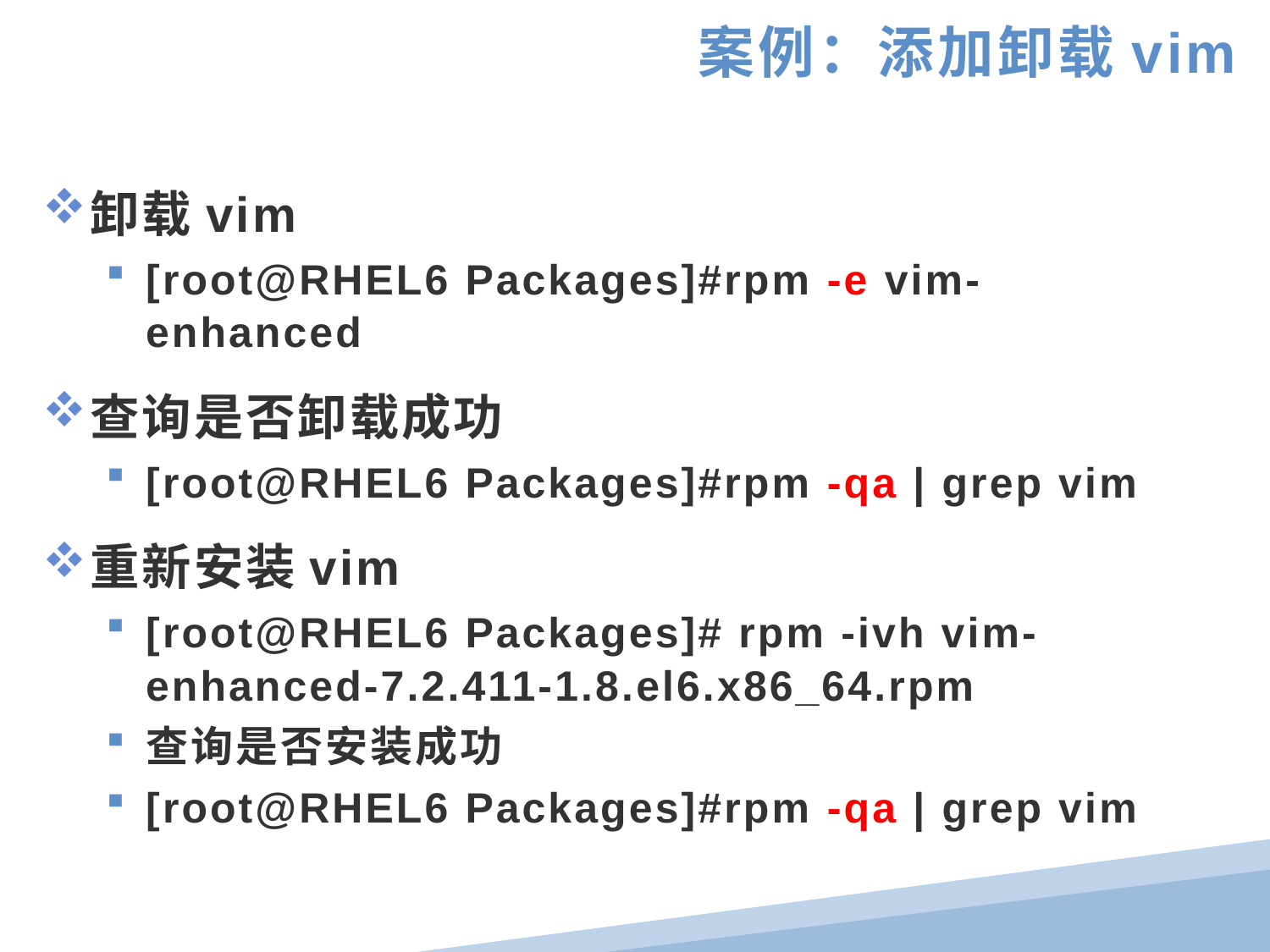

案例：添加卸载vim
卸载vim
[root@RHEL6 Packages]#rpm -e vim-enhanced
查询是否卸载成功
[root@RHEL6 Packages]#rpm -qa | grep vim
重新安装vim
[root@RHEL6 Packages]# rpm -ivh vim-enhanced-7.2.411-1.8.el6.x86_64.rpm
查询是否安装成功
[root@RHEL6 Packages]#rpm -qa | grep vim